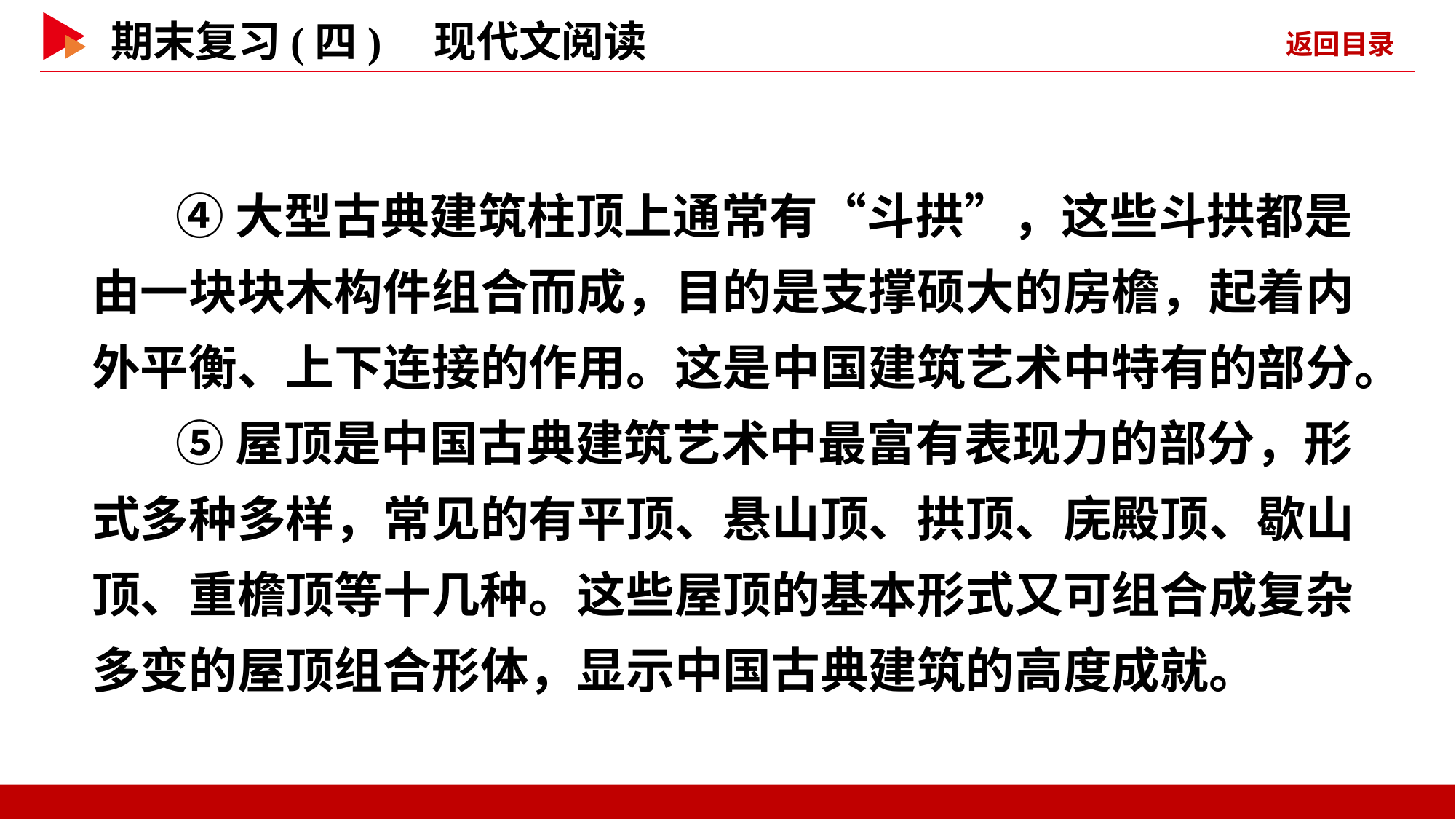

④大型古典建筑柱顶上通常有“斗拱”，这些斗拱都是由一块块木构件组合而成，目的是支撑硕大的房檐，起着内外平衡、上下连接的作用。这是中国建筑艺术中特有的部分。
⑤屋顶是中国古典建筑艺术中最富有表现力的部分，形式多种多样，常见的有平顶、悬山顶、拱顶、庑殿顶、歇山顶、重檐顶等十几种。这些屋顶的基本形式又可组合成复杂多变的屋顶组合形体，显示中国古典建筑的高度成就。